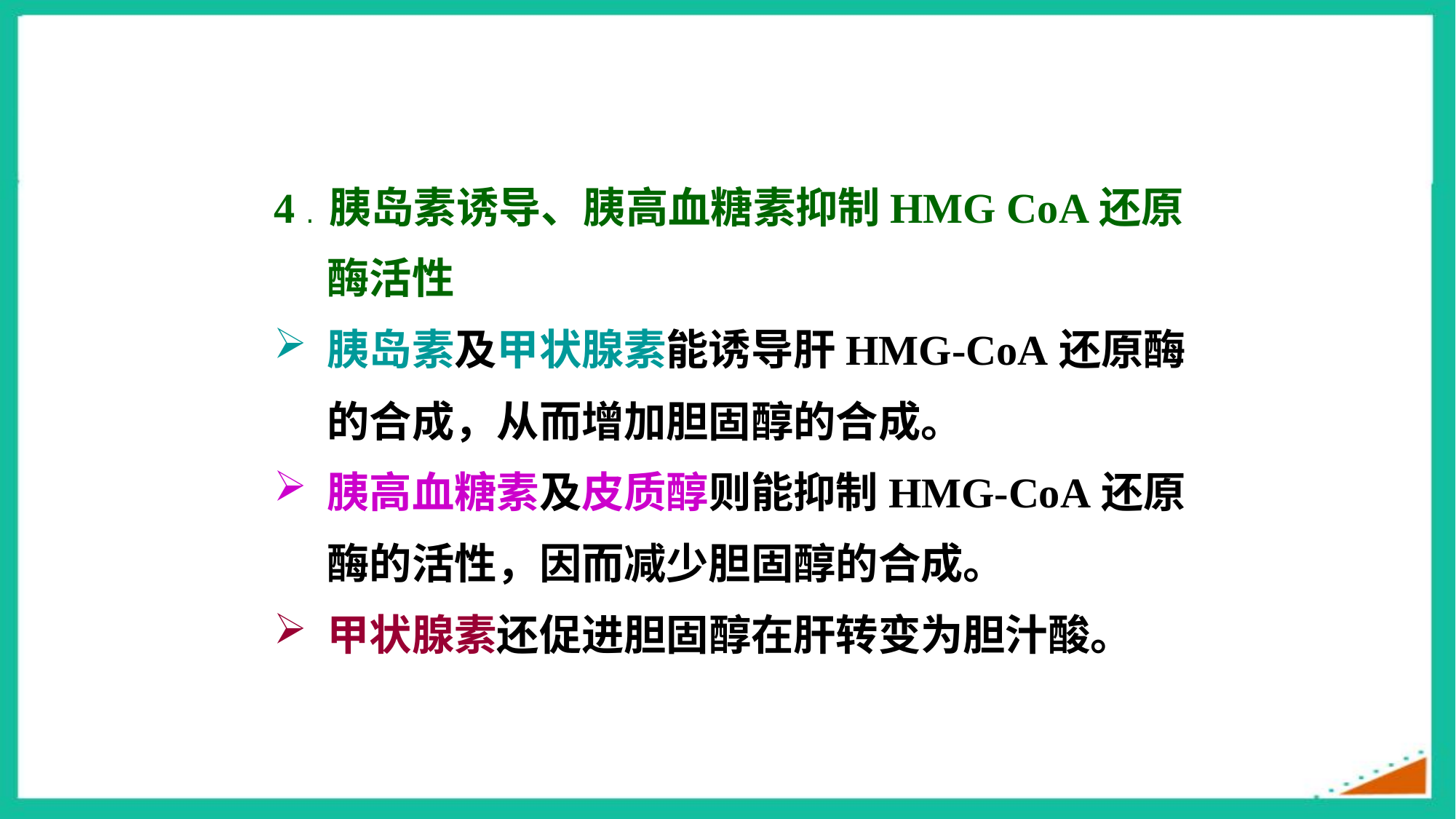

4 . 胰岛素诱导、胰高血糖素抑制HMG CoA还原酶活性
胰岛素及甲状腺素能诱导肝HMG-CoA还原酶的合成，从而增加胆固醇的合成。
胰高血糖素及皮质醇则能抑制HMG-CoA还原酶的活性，因而减少胆固醇的合成。
甲状腺素还促进胆固醇在肝转变为胆汁酸。